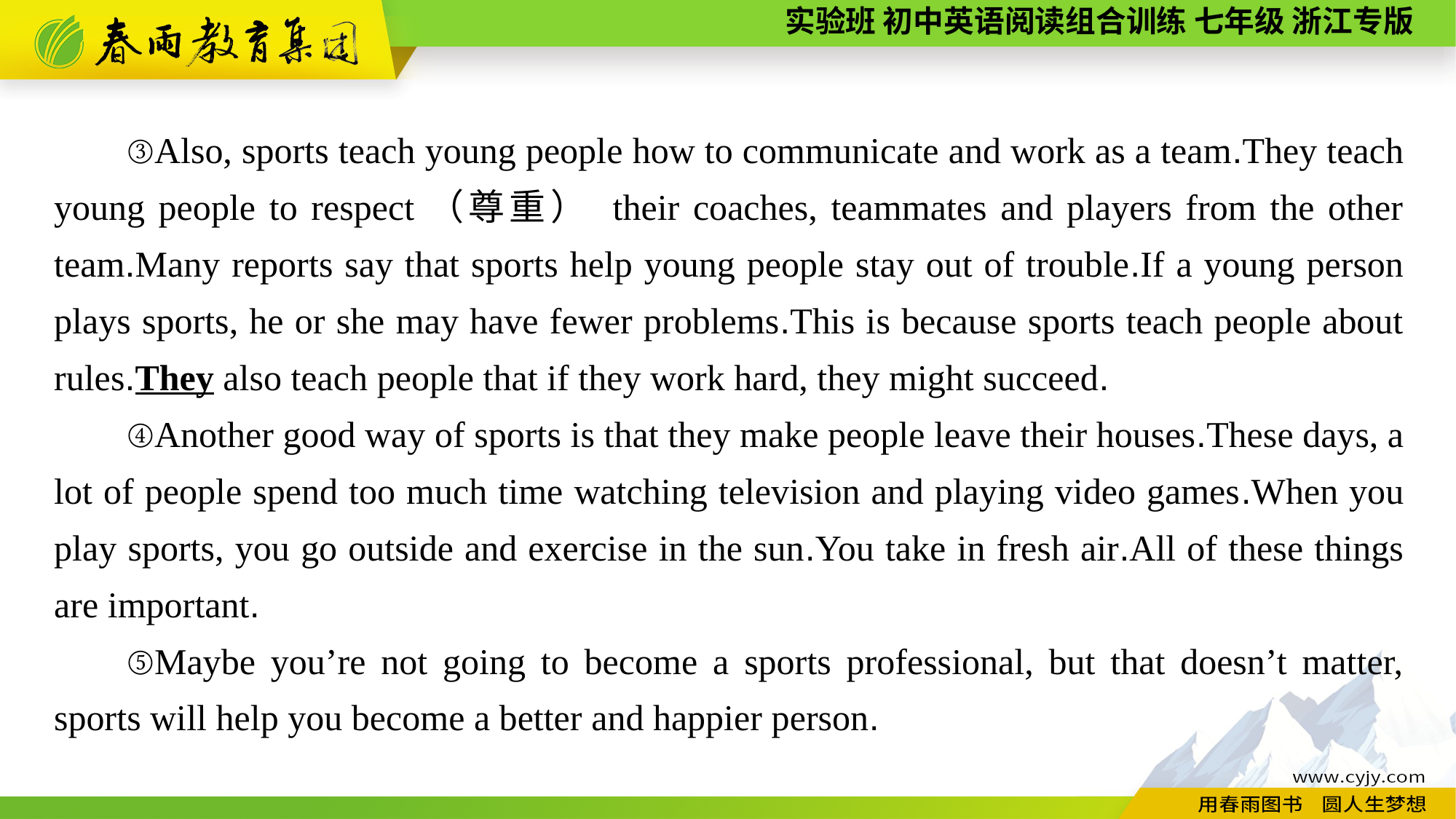

③Also, sports teach young people how to communicate and work as a team.They teach young people to respect（尊重） their coaches, teammates and players from the other team.Many reports say that sports help young people stay out of trouble.If a young person plays sports, he or she may have fewer problems.This is because sports teach people about rules.They also teach people that if they work hard, they might succeed.
④Another good way of sports is that they make people leave their houses.These days, a lot of people spend too much time watching television and playing video games.When you play sports, you go outside and exercise in the sun.You take in fresh air.All of these things are important.
⑤Maybe you’re not going to become a sports professional, but that doesn’t matter, sports will help you become a better and happier person.